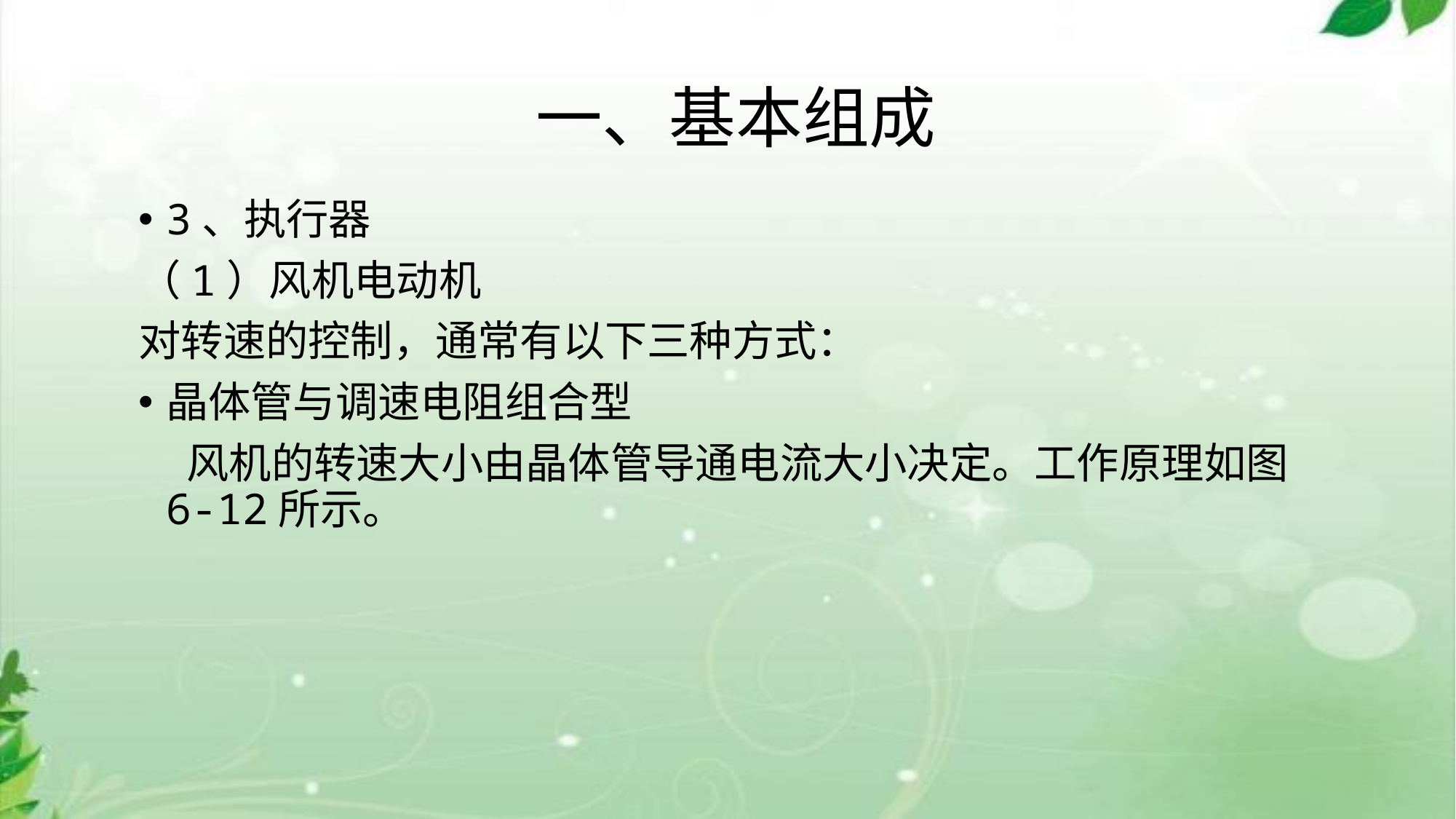

# 一、基本组成
3、执行器
（1）风机电动机
对转速的控制，通常有以下三种方式：
晶体管与调速电阻组合型
    风机的转速大小由晶体管导通电流大小决定。工作原理如图6-12所示。